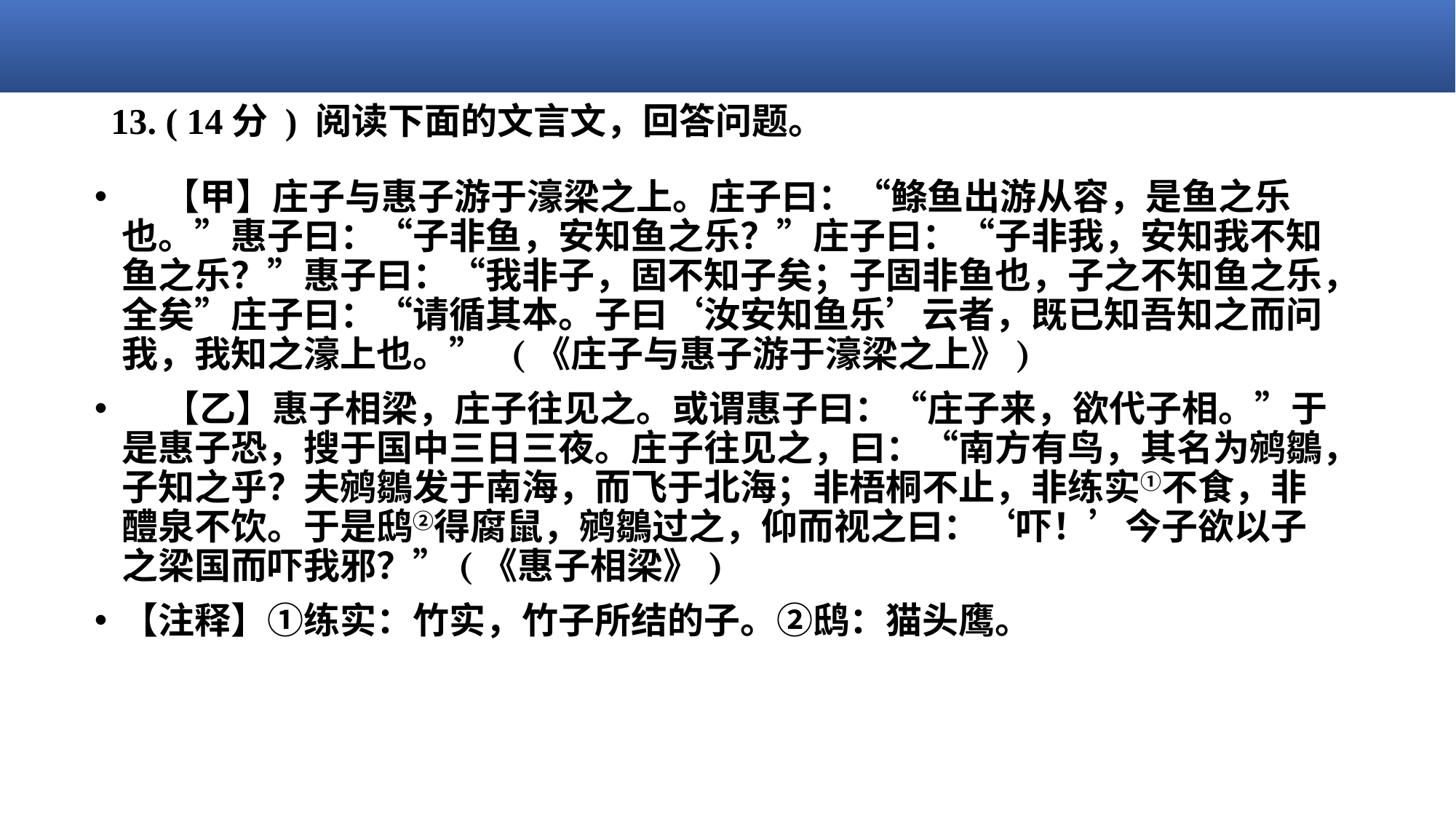

# 13. ( 14分 ) 阅读下面的文言文，回答问题。
    【甲】庄子与惠子游于濠梁之上。庄子曰：“鲦鱼出游从容，是鱼之乐也。”惠子曰：“子非鱼，安知鱼之乐？”庄子曰：“子非我，安知我不知鱼之乐？”惠子曰：“我非子，固不知子矣；子固非鱼也，子之不知鱼之乐，全矣”庄子曰：“请循其本。子曰‘汝安知鱼乐’云者，既已知吾知之而问我，我知之濠上也。”  (《庄子与惠子游于濠梁之上》)
    【乙】惠子相梁，庄子往见之。或谓惠子曰：“庄子来，欲代子相。”于是惠子恐，搜于国中三日三夜。庄子往见之，曰：“南方有鸟，其名为鹓鶵，子知之乎？夫鹓鶵发于南海，而飞于北海；非梧桐不止，非练实①不食，非醴泉不饮。于是鸱②得腐鼠，鹓鶵过之，仰而视之曰：‘吓！’今子欲以子之梁国而吓我邪？”(《惠子相梁》)
【注释】①练实：竹实，竹子所结的子。②鸱：猫头鹰。